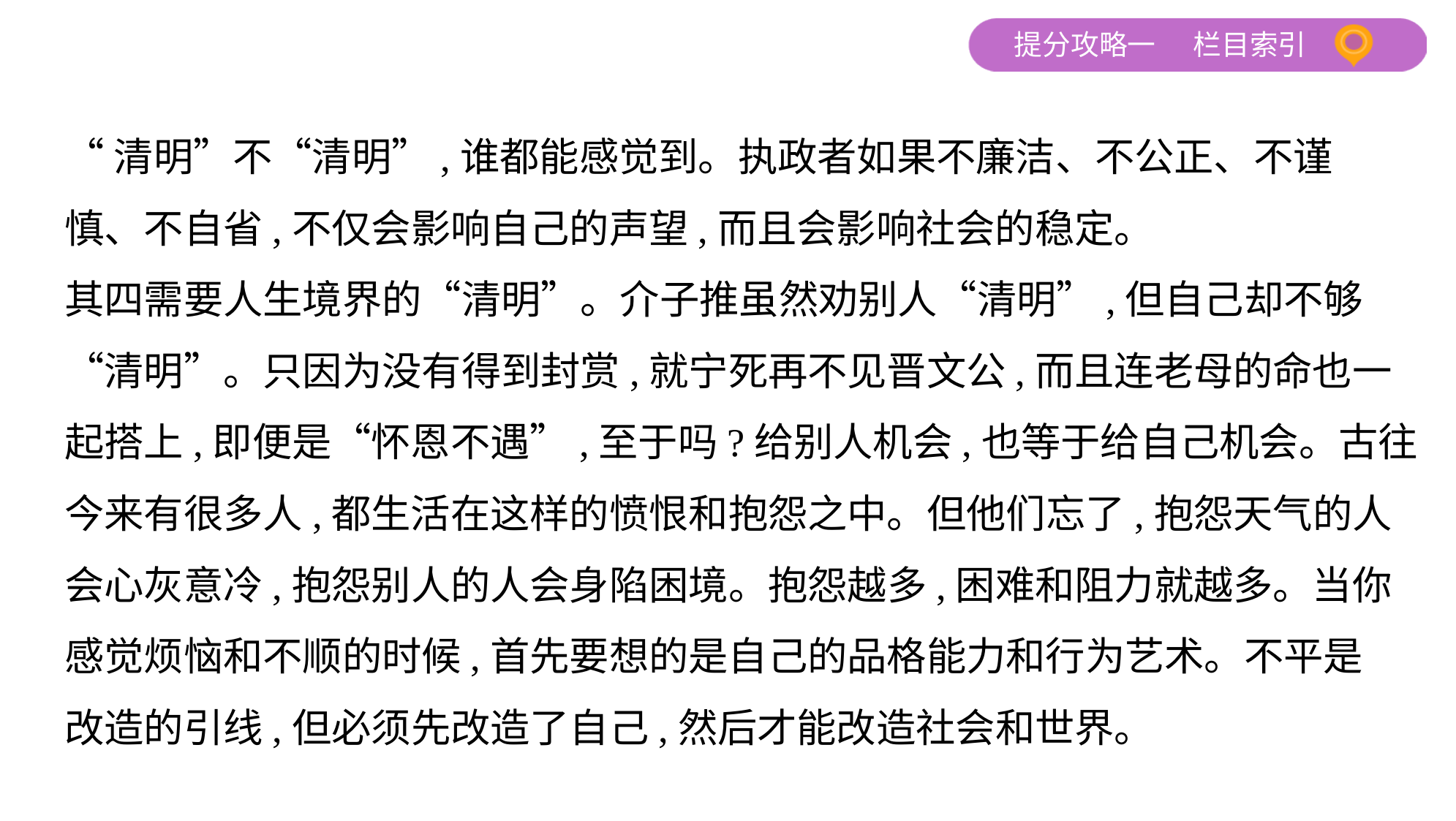

“清明”不“清明”,谁都能感觉到。执政者如果不廉洁、不公正、不谨
慎、不自省,不仅会影响自己的声望,而且会影响社会的稳定。
其四需要人生境界的“清明”。介子推虽然劝别人“清明”,但自己却不够
“清明”。只因为没有得到封赏,就宁死再不见晋文公,而且连老母的命也一
起搭上,即便是“怀恩不遇”,至于吗?给别人机会,也等于给自己机会。古往
今来有很多人,都生活在这样的愤恨和抱怨之中。但他们忘了,抱怨天气的人
会心灰意冷,抱怨别人的人会身陷困境。抱怨越多,困难和阻力就越多。当你
感觉烦恼和不顺的时候,首先要想的是自己的品格能力和行为艺术。不平是
改造的引线,但必须先改造了自己,然后才能改造社会和世界。